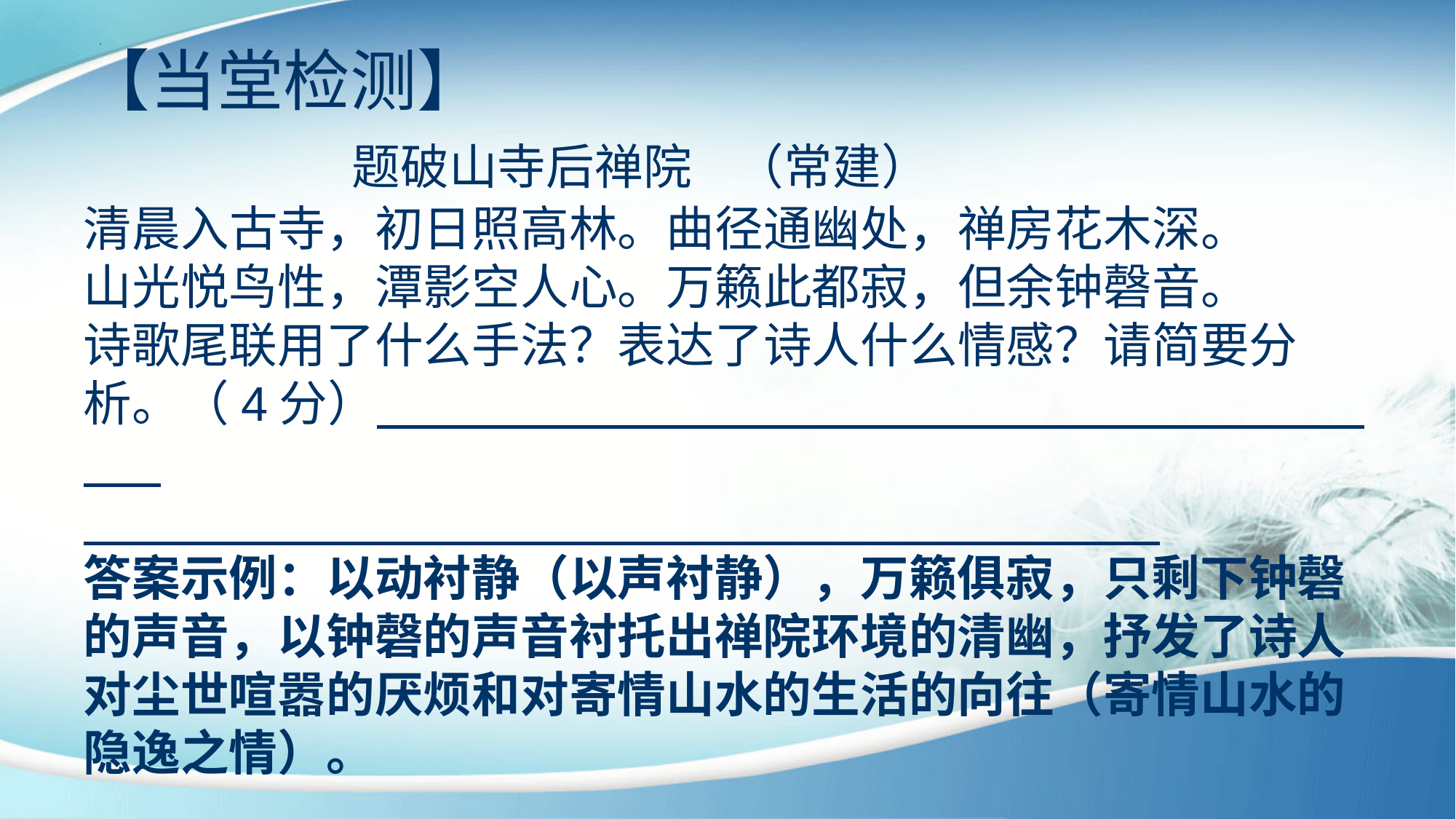

【当堂检测】
                  题破山寺后禅院    （常建）
清晨入古寺，初日照高林。曲径通幽处，禅房花木深。
山光悦鸟性，潭影空人心。万籁此都寂，但余钟磬音。
诗歌尾联用了什么手法？表达了诗人什么情感？请简要分析。（4分）
答案示例：以动衬静（以声衬静），万籁俱寂，只剩下钟磬的声音，以钟磬的声音衬托出禅院环境的清幽，抒发了诗人对尘世喧嚣的厌烦和对寄情山水的生活的向往（寄情山水的隐逸之情）。